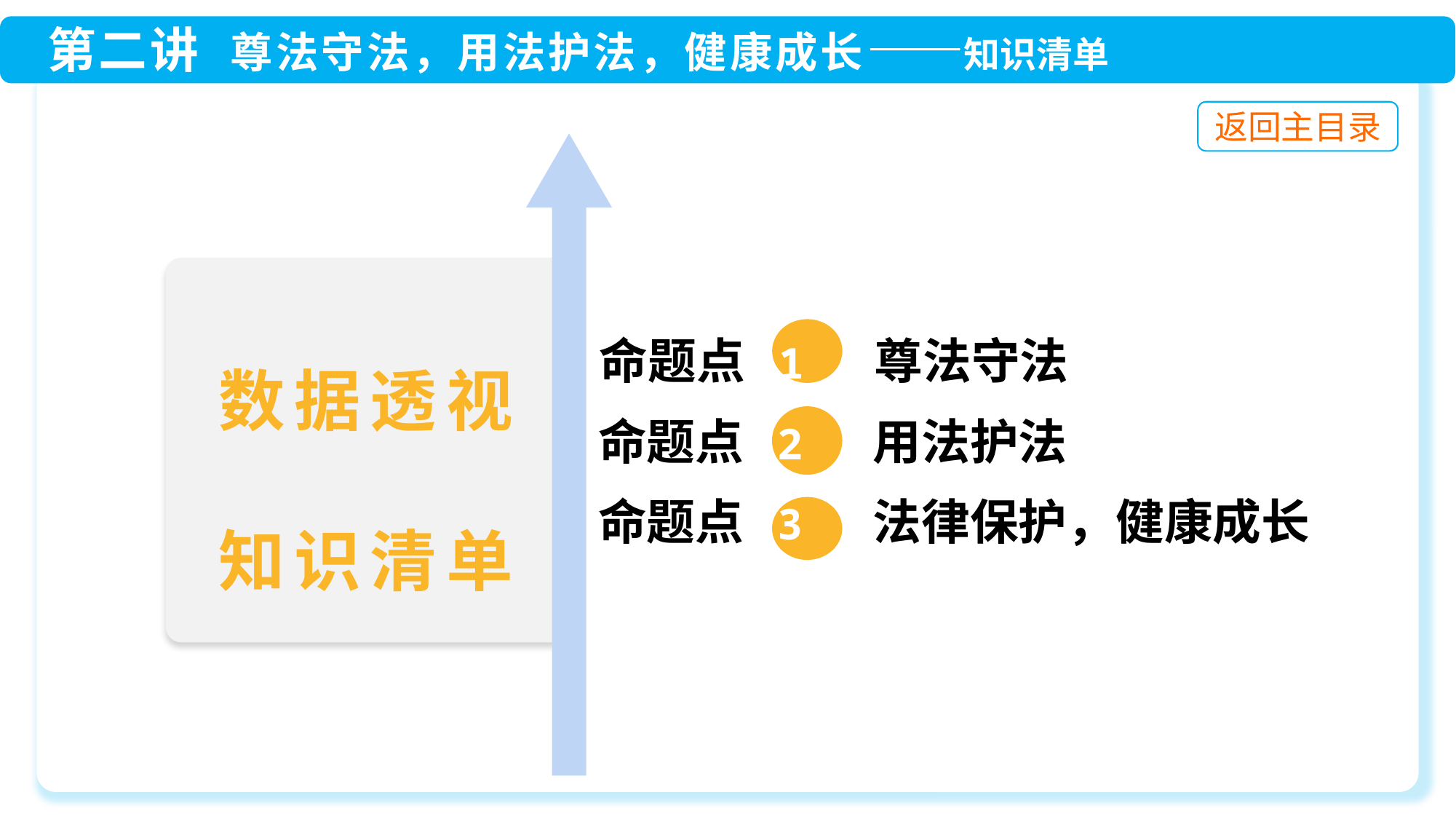

命题点  1  尊法守法
命题点  3  法律保护，健康成长
命题点  2  用法护法
数据透视
知识清单